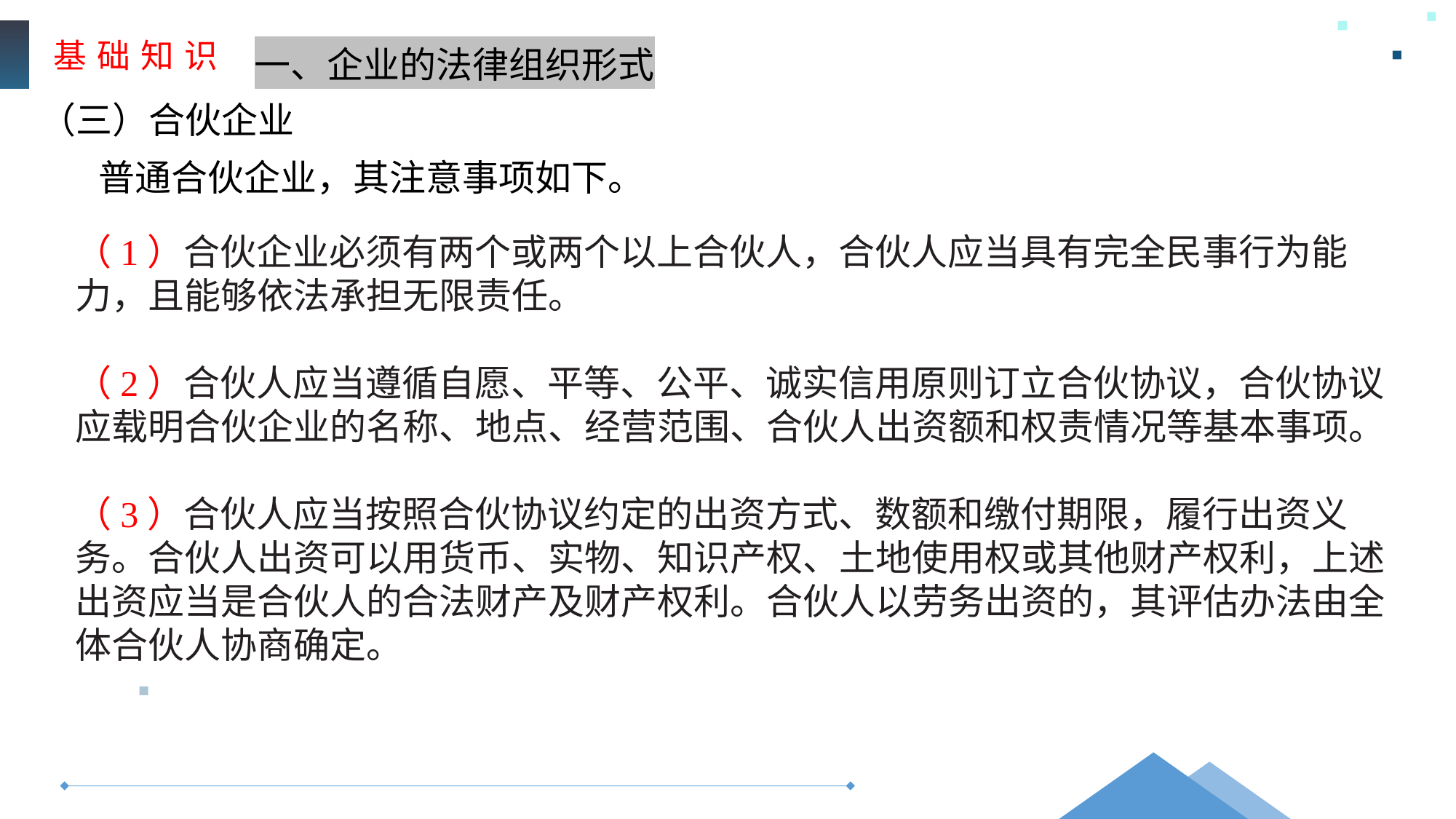

基 础 知 识

一、企业的法律组织形式
（三）合伙企业
普通合伙企业，其注意事项如下。
（1）合伙企业必须有两个或两个以上合伙人，合伙人应当具有完全民事行为能
力，且能够依法承担无限责任。

（2）合伙人应当遵循自愿、平等、公平、诚实信用原则订立合伙协议，合伙协议
应载明合伙企业的名称、地点、经营范围、合伙人出资额和权责情况等基本事项。

（3）合伙人应当按照合伙协议约定的出资方式、数额和缴付期限，履行出资义
务。合伙人出资可以用货币、实物、知识产权、土地使用权或其他财产权利，上述出资应当是合伙人的合法财产及财产权利。合伙人以劳务出资的，其评估办法由全体合伙人协商确定。